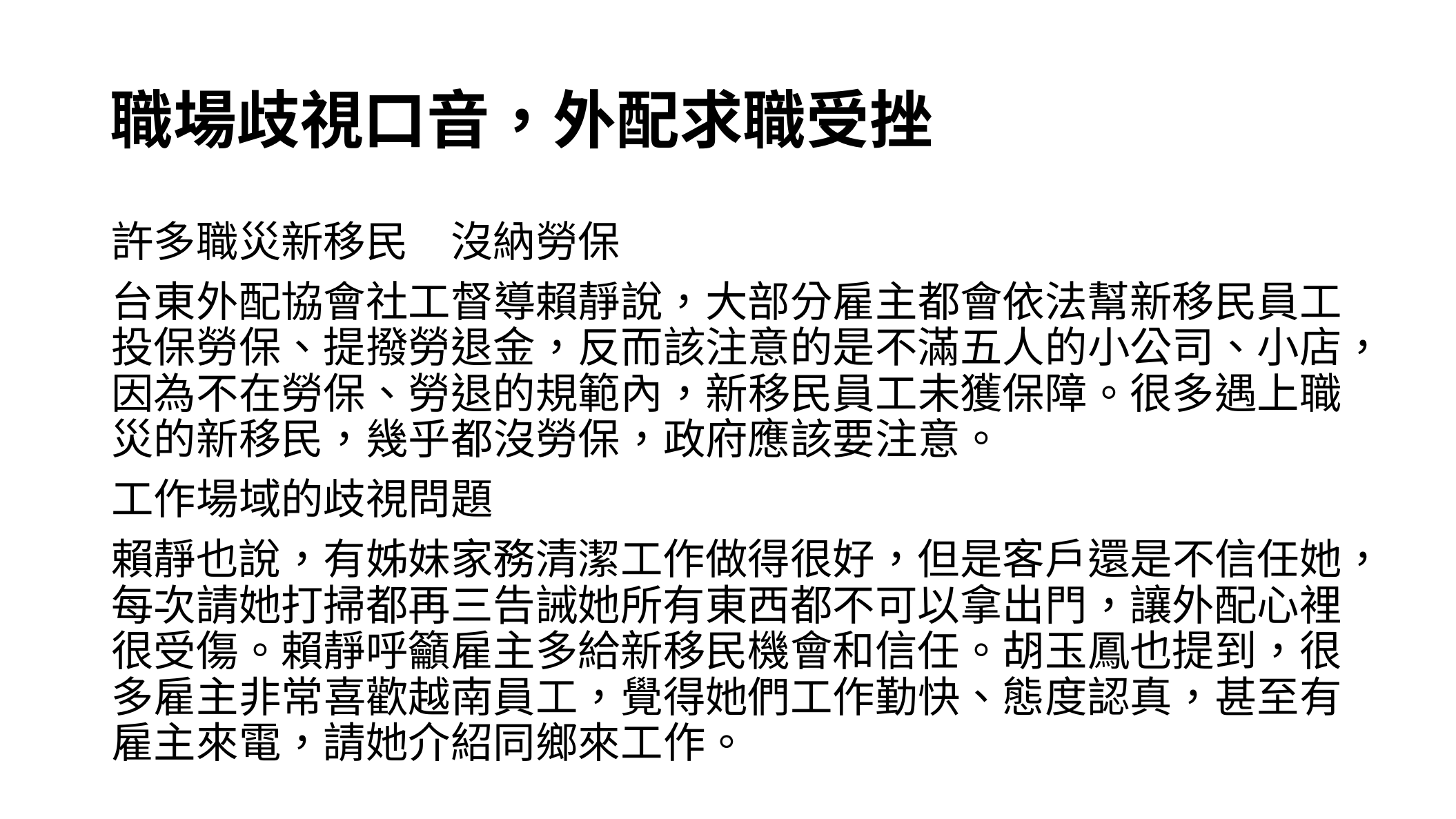

# 職場歧視口音，外配求職受挫
許多職災新移民　沒納勞保
台東外配協會社工督導賴靜說，大部分雇主都會依法幫新移民員工投保勞保、提撥勞退金，反而該注意的是不滿五人的小公司、小店，因為不在勞保、勞退的規範內，新移民員工未獲保障。很多遇上職災的新移民，幾乎都沒勞保，政府應該要注意。
工作場域的歧視問題
賴靜也說，有姊妹家務清潔工作做得很好，但是客戶還是不信任她，每次請她打掃都再三告誡她所有東西都不可以拿出門，讓外配心裡很受傷。賴靜呼籲雇主多給新移民機會和信任。胡玉鳳也提到，很多雇主非常喜歡越南員工，覺得她們工作勤快、態度認真，甚至有雇主來電，請她介紹同鄉來工作。